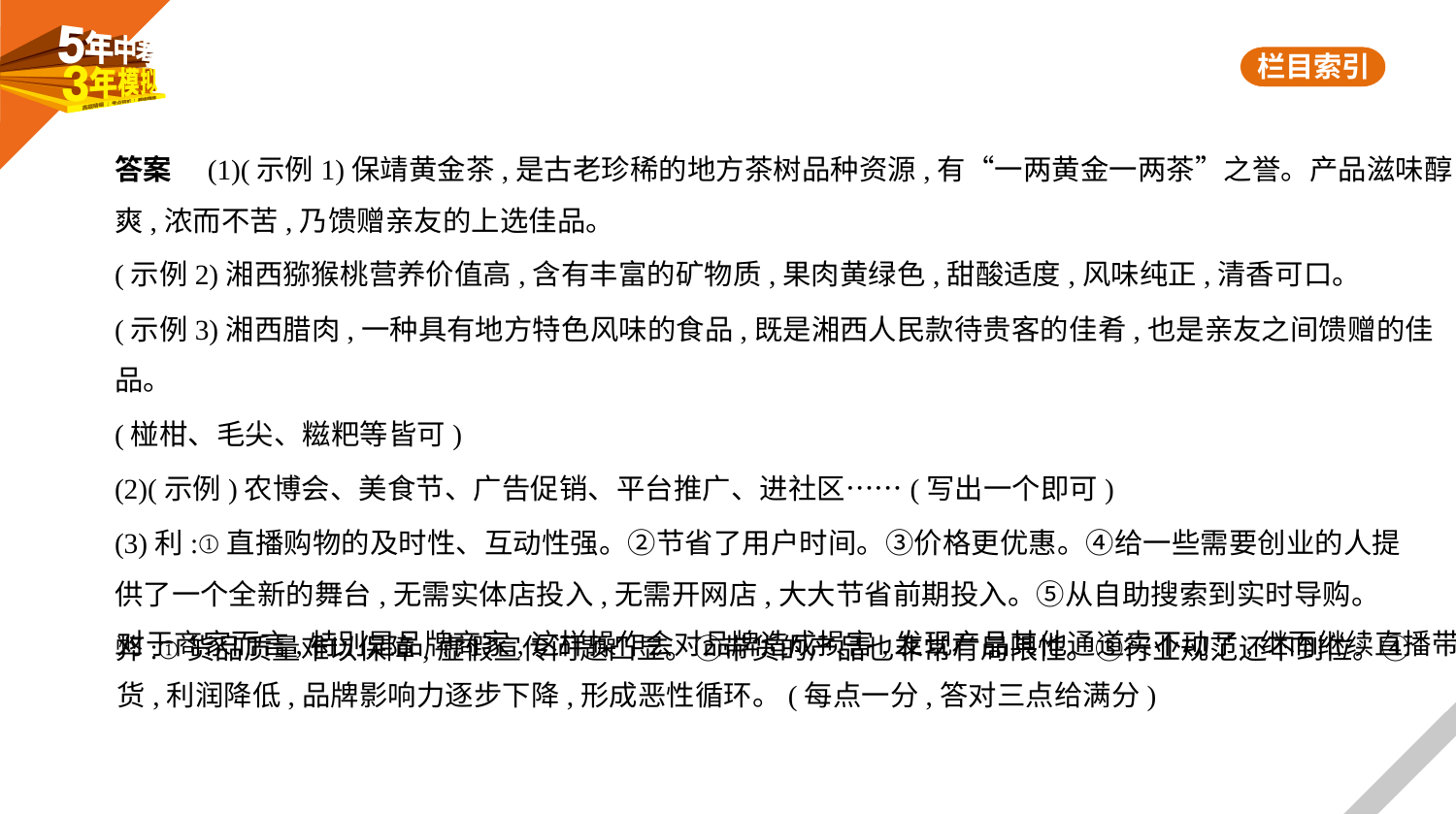

答案　(1)(示例1)保靖黄金茶,是古老珍稀的地方茶树品种资源,有“一两黄金一两茶”之誉。产品滋味醇
爽,浓而不苦,乃馈赠亲友的上选佳品。
(示例2)湘西猕猴桃营养价值高,含有丰富的矿物质,果肉黄绿色,甜酸适度,风味纯正,清香可口。
(示例3)湘西腊肉,一种具有地方特色风味的食品,既是湘西人民款待贵客的佳肴,也是亲友之间馈赠的佳品。
(椪柑、毛尖、糍粑等皆可)
(2)(示例)农博会、美食节、广告促销、平台推广、进社区……(写出一个即可)
(3)利:①直播购物的及时性、互动性强。②节省了用户时间。③价格更优惠。④给一些需要创业的人提
供了一个全新的舞台,无需实体店投入,无需开网店,大大节省前期投入。⑤从自助搜索到实时导购。
弊:①货品质量难以保障,虚假宣传问题凸显。②带货的产品也非常有局限性。③行业规范还不到位。④
对于商家而言,特别是品牌商家,这样操作会对品牌造成损害,发现产品其他通道卖不动了,继而继续直播带
货,利润降低,品牌影响力逐步下降,形成恶性循环。(每点一分,答对三点给满分)